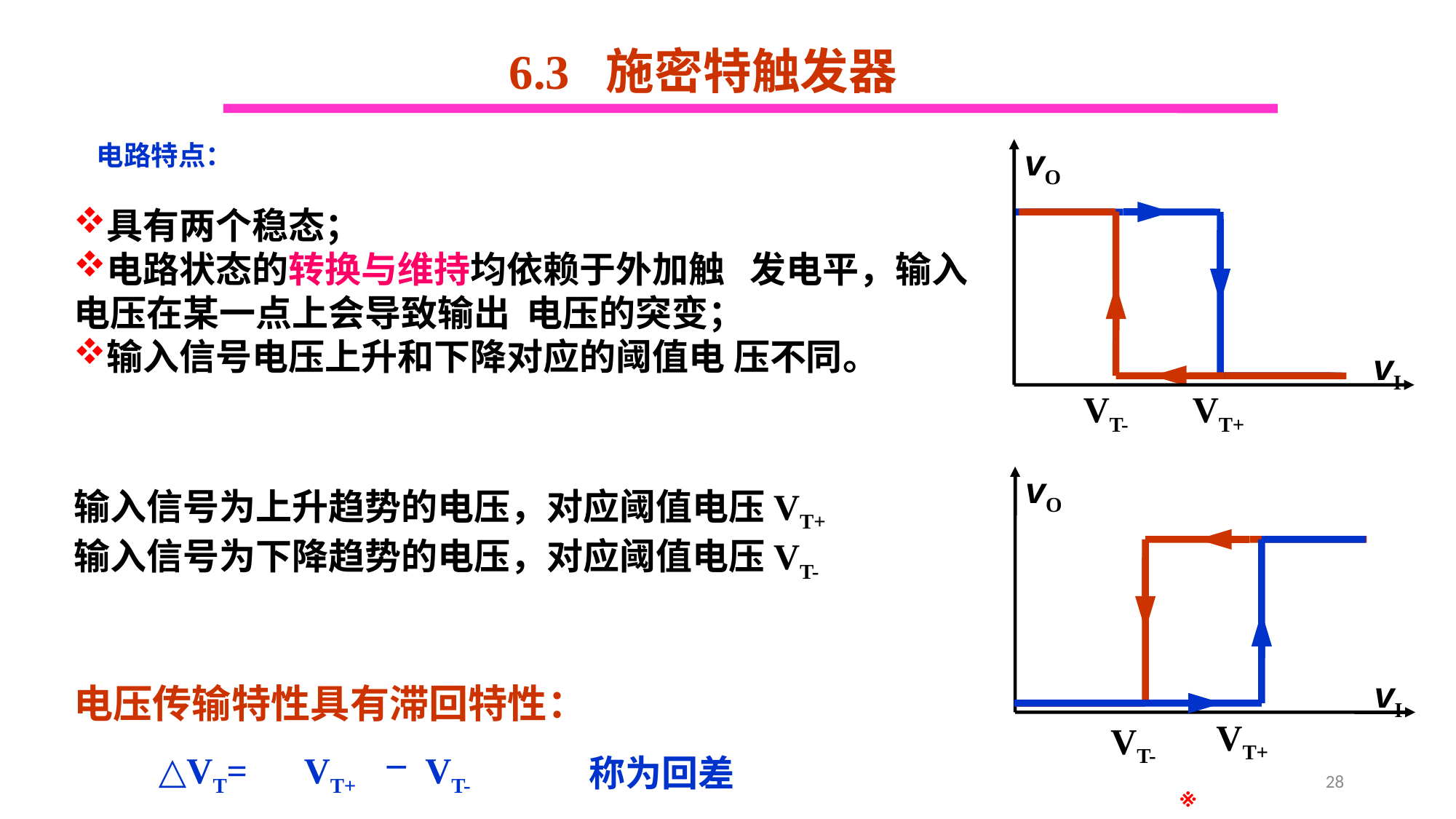

6.3  施密特触发器

电路特点：
vO

vI

具有两个稳态；
电路状态的转换与维持均依赖于外加触   发电平，输入电压在某一点上会导致输出  电压的突变；
输入信号电压上升和下降对应的阈值电 压不同。

VT-
VT+
vO

vI

输入信号为上升趋势的电压，对应阈值电压VT+
输入信号为下降趋势的电压，对应阈值电压VT-

电压传输特性具有滞回特性：
VT+
VT-
△VT=
VT+
VT-
－
称为回差
28
※